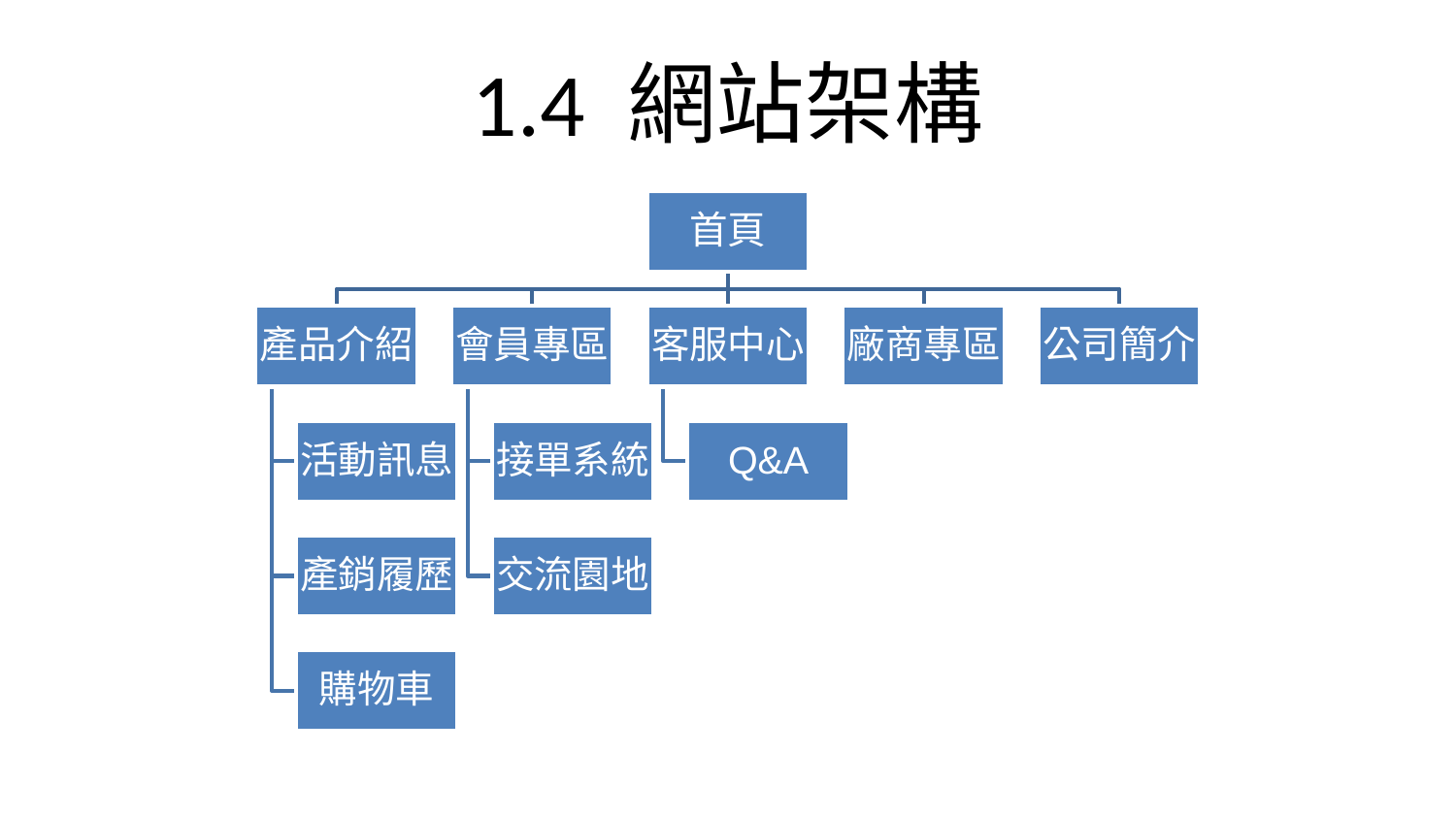

# 1.4 網站架構
首頁
產品介紹
活動訊息
產銷履歷
購物車
會員專區
接單系統
交流園地
客服中心
Q&A
廠商專區
公司簡介